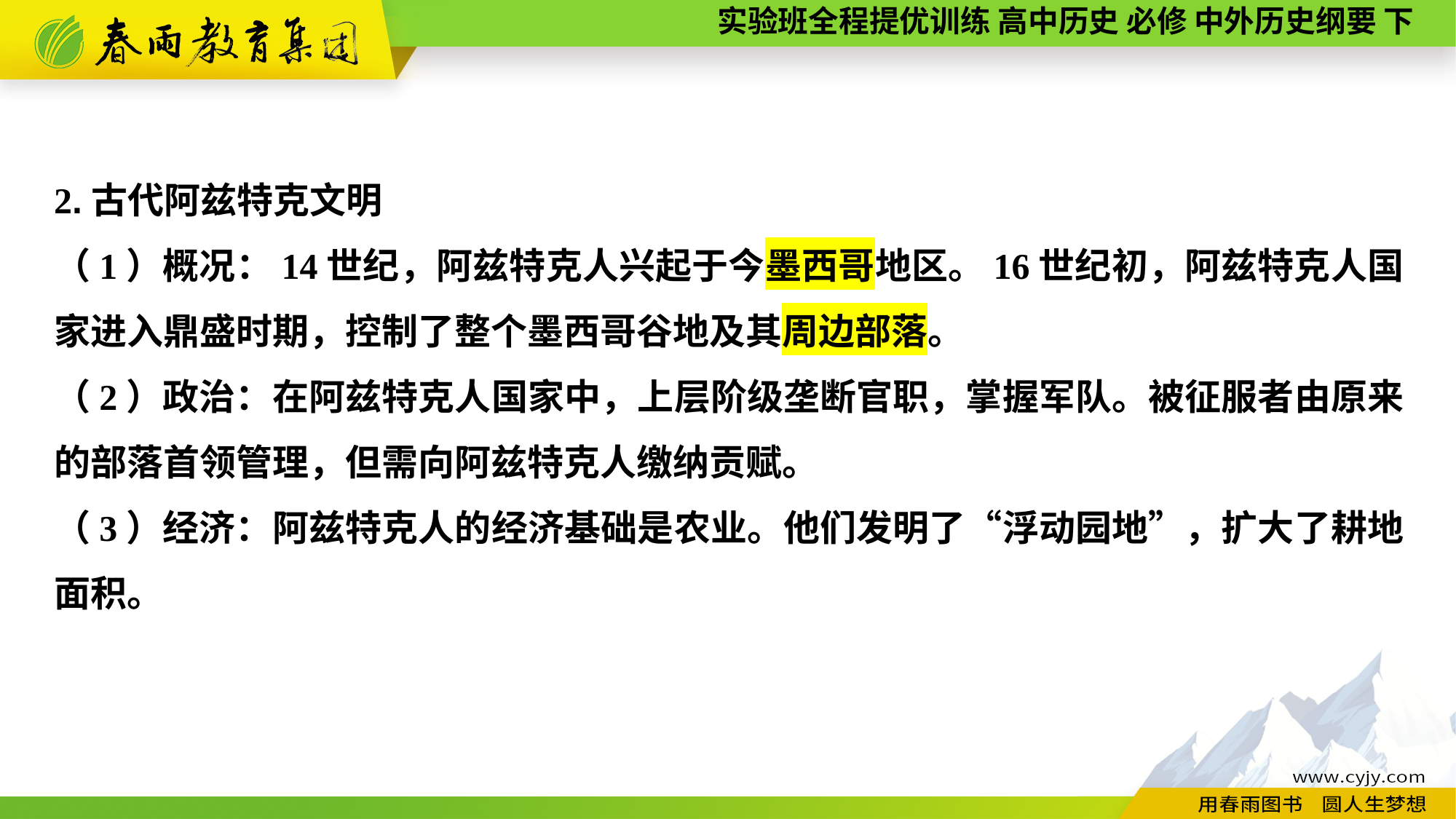

2.古代阿兹特克文明
（1）概况：14世纪，阿兹特克人兴起于今墨西哥地区。16世纪初，阿兹特克人国家进入鼎盛时期，控制了整个墨西哥谷地及其周边部落。
（2）政治：在阿兹特克人国家中，上层阶级垄断官职，掌握军队。被征服者由原来的部落首领管理，但需向阿兹特克人缴纳贡赋。
（3）经济：阿兹特克人的经济基础是农业。他们发明了“浮动园地”，扩大了耕地面积。